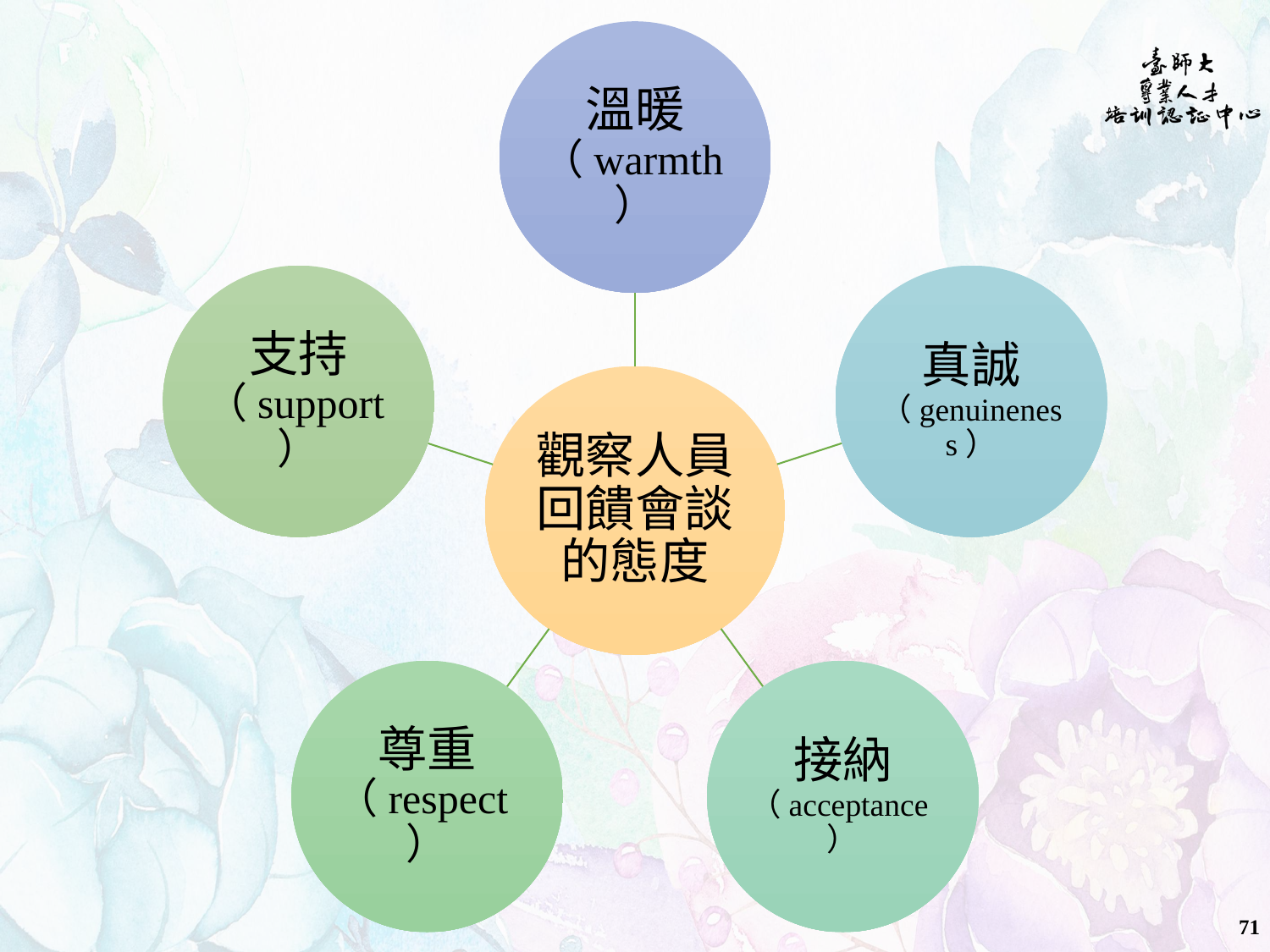

觀察人員回饋會談的態度

溫暖（warmth）

真誠（genuineness）

接納（acceptance）

尊重（respect）

支持（support）
71